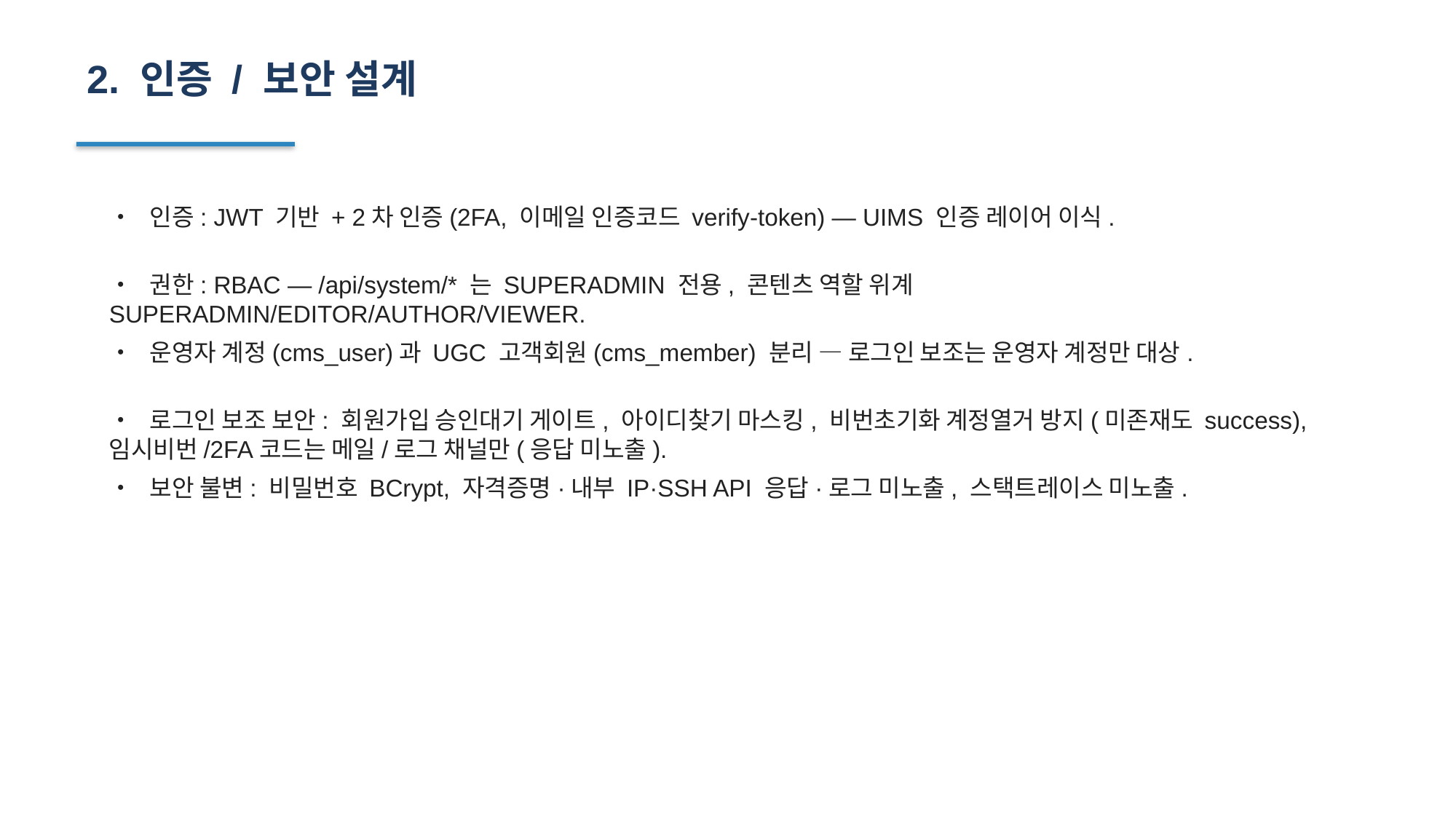

2. 인증 / 보안 설계

•  인증: JWT 기반 + 2차 인증(2FA, 이메일 인증코드 verify-token) — UIMS 인증 레이어 이식.
•  권한: RBAC — /api/system/* 는 SUPERADMIN 전용, 콘텐츠 역할 위계 SUPERADMIN/EDITOR/AUTHOR/VIEWER.
•  운영자 계정(cms_user)과 UGC 고객회원(cms_member) 분리 — 로그인 보조는 운영자 계정만 대상.
•  로그인 보조 보안: 회원가입 승인대기 게이트, 아이디찾기 마스킹, 비번초기화 계정열거 방지(미존재도 success), 임시비번/2FA코드는 메일/로그 채널만(응답 미노출).
•  보안 불변: 비밀번호 BCrypt, 자격증명·내부 IP·SSH API 응답·로그 미노출, 스택트레이스 미노출.